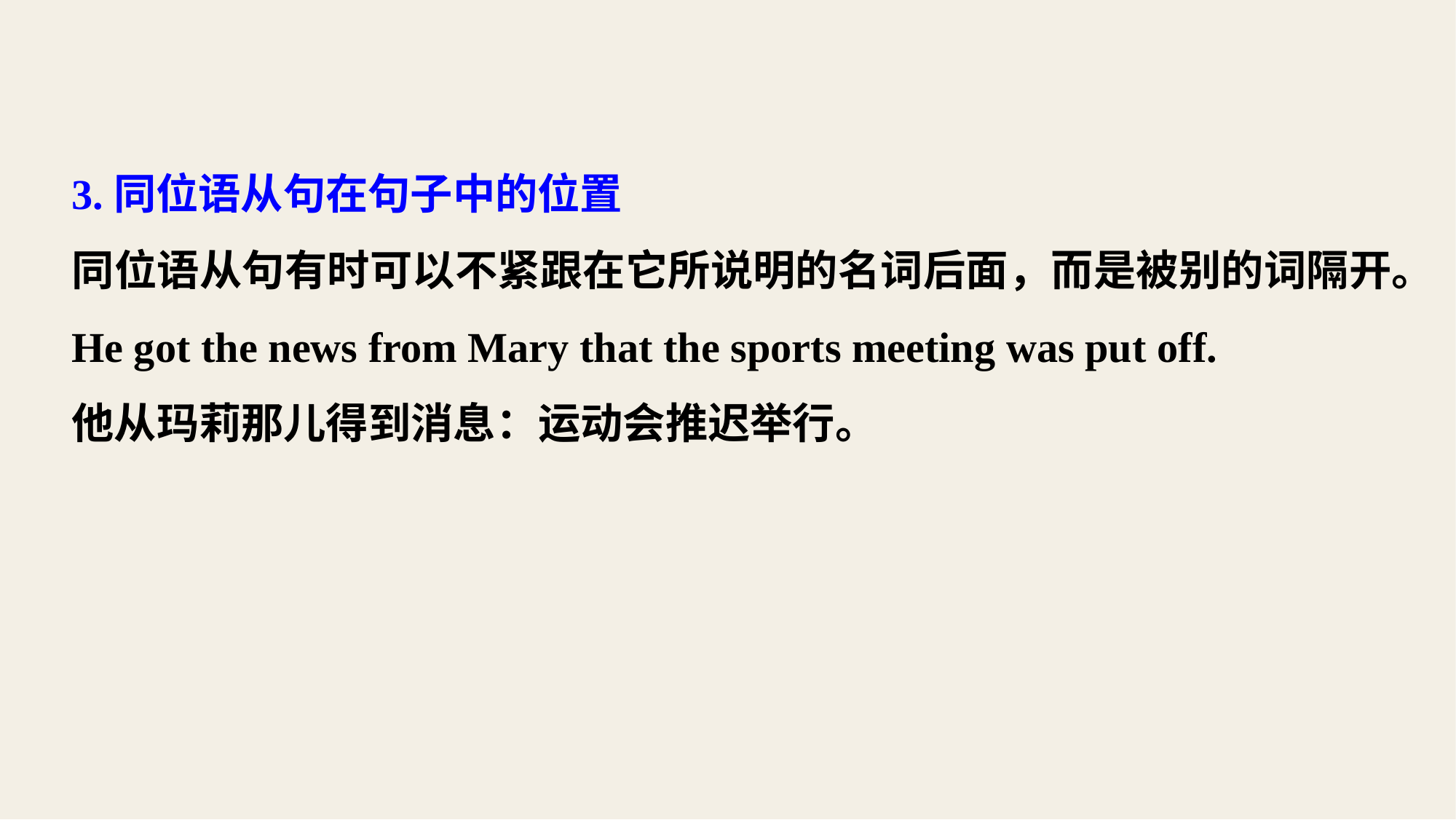

3.同位语从句在句子中的位置
同位语从句有时可以不紧跟在它所说明的名词后面，而是被别的词隔开。
He got the news from Mary that the sports meeting was put off.
他从玛莉那儿得到消息：运动会推迟举行。